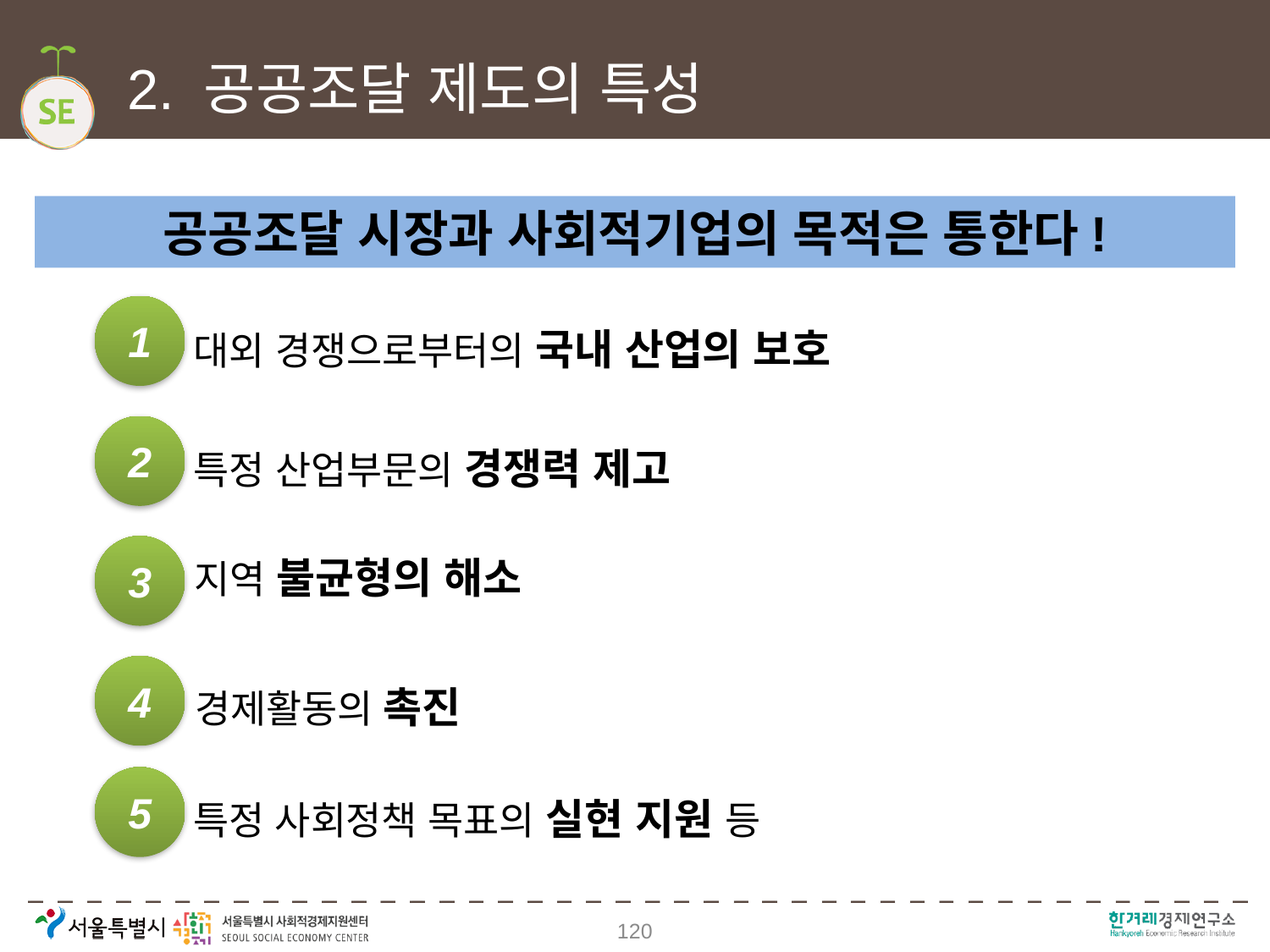

# 2. 공공조달 제도의 특성
공공조달 시장과 사회적기업의 목적은 통한다!
1
대외 경쟁으로부터의 국내 산업의 보호
2
특정 산업부문의 경쟁력 제고
3
지역 불균형의 해소
4
경제활동의 촉진
5
특정 사회정책 목표의 실현 지원 등
120